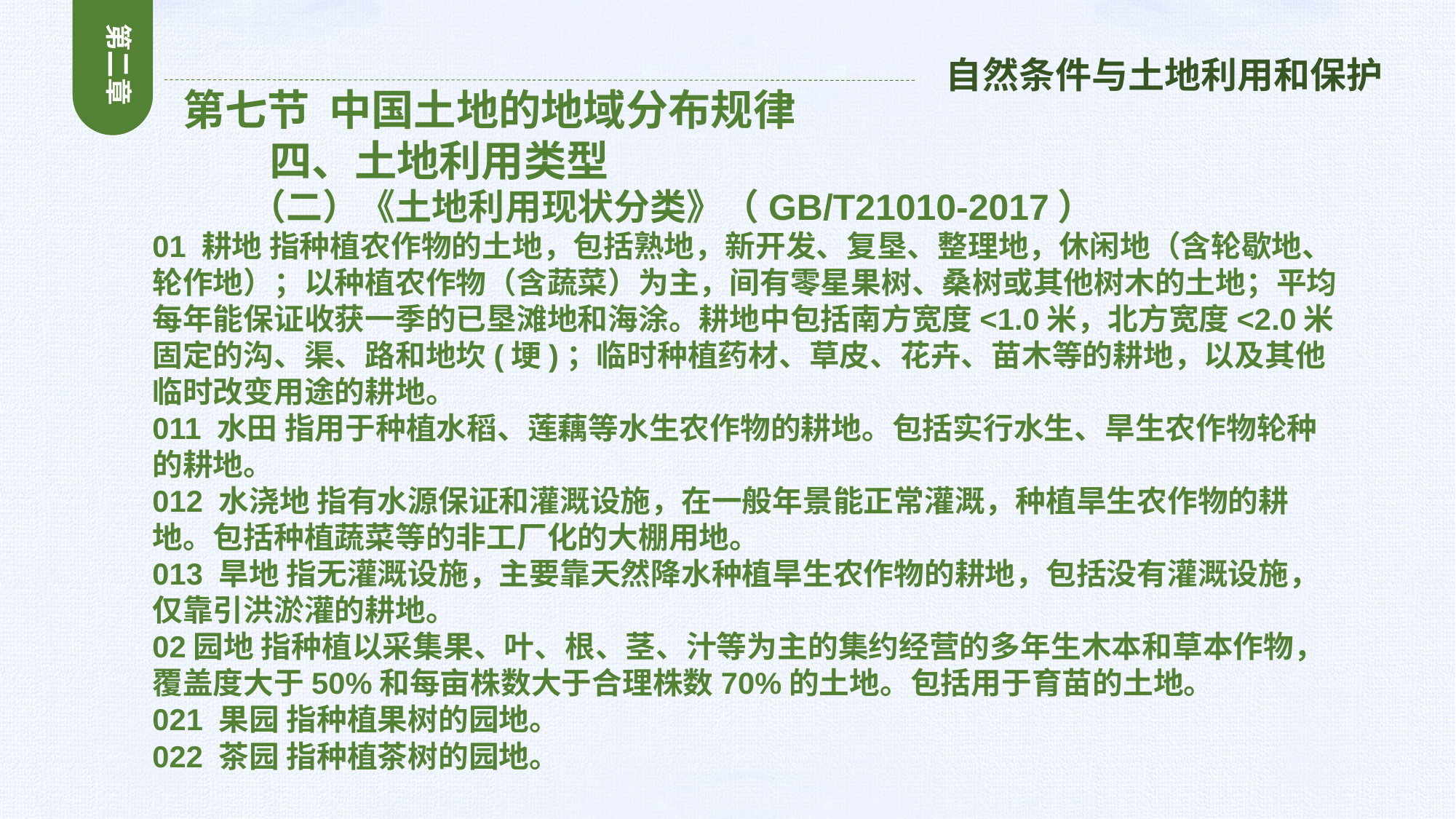

第二章
自然条件与土地利用和保护
 第七节  中国土地的地域分布规律
          四、土地利用类型
       （二）《土地利用现状分类》（GB/T21010-2017）

01 耕地 指种植农作物的土地，包括熟地，新开发、复垦、整理地，休闲地（含轮歇地、轮作地）；以种植农作物（含蔬菜）为主，间有零星果树、桑树或其他树木的土地；平均每年能保证收获一季的已垦滩地和海涂。耕地中包括南方宽度<1.0米，北方宽度<2.0米固定的沟、渠、路和地坎(埂)；临时种植药材、草皮、花卉、苗木等的耕地，以及其他临时改变用途的耕地。
011 水田 指用于种植水稻、莲藕等水生农作物的耕地。包括实行水生、旱生农作物轮种的耕地。
012 水浇地 指有水源保证和灌溉设施，在一般年景能正常灌溉，种植旱生农作物的耕地。包括种植蔬菜等的非工厂化的大棚用地。
013 旱地 指无灌溉设施，主要靠天然降水种植旱生农作物的耕地，包括没有灌溉设施，仅靠引洪淤灌的耕地。
02园地 指种植以采集果、叶、根、茎、汁等为主的集约经营的多年生木本和草本作物，覆盖度大于50%和每亩株数大于合理株数70%的土地。包括用于育苗的土地。
021 果园 指种植果树的园地。
022 茶园 指种植茶树的园地。